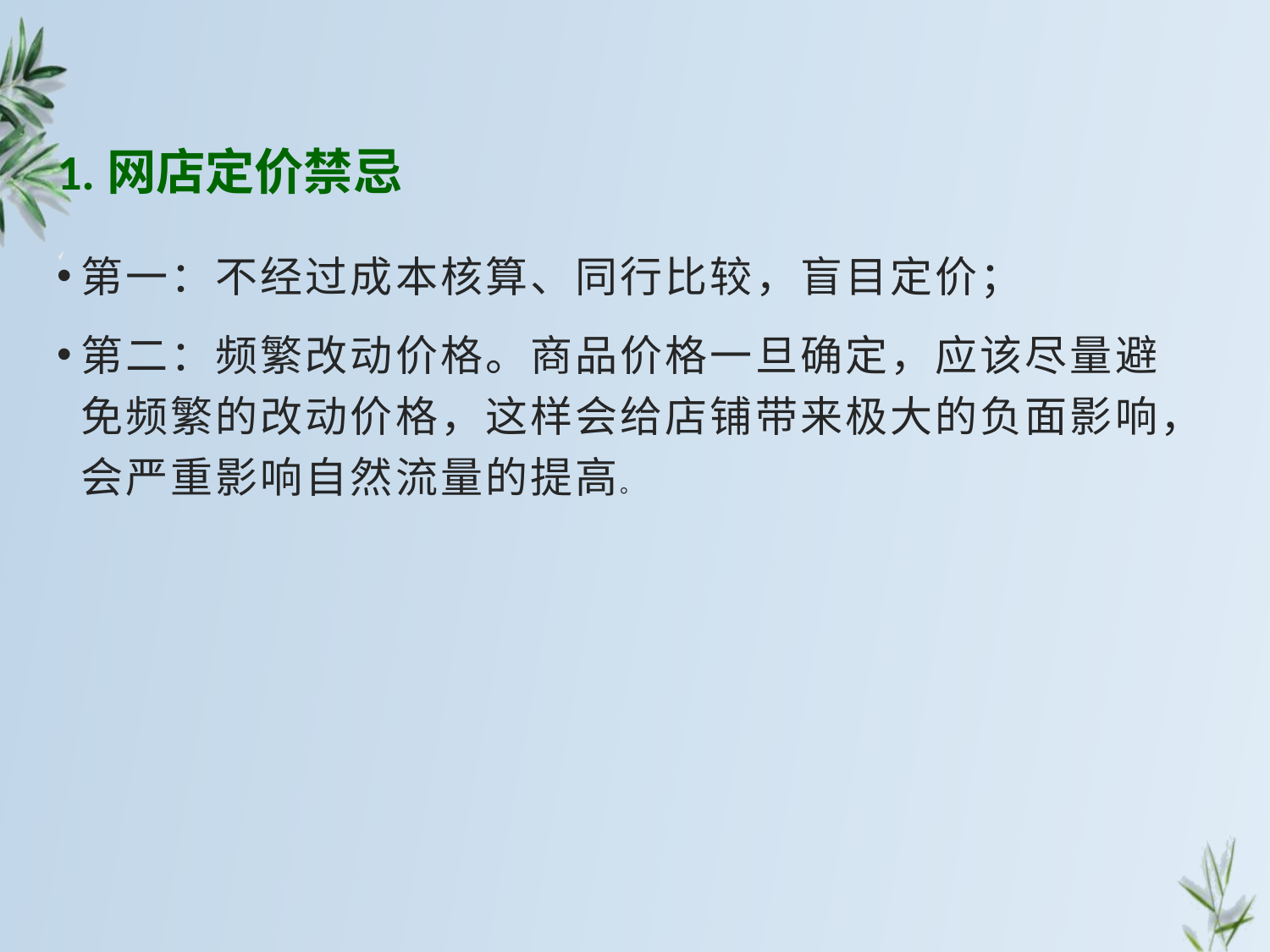

1.网店定价禁忌
第一：不经过成本核算、同行比较，盲目定价；
第二：频繁改动价格。商品价格一旦确定，应该尽量避免频繁的改动价格，这样会给店铺带来极大的负面影响，会严重影响自然流量的提高。